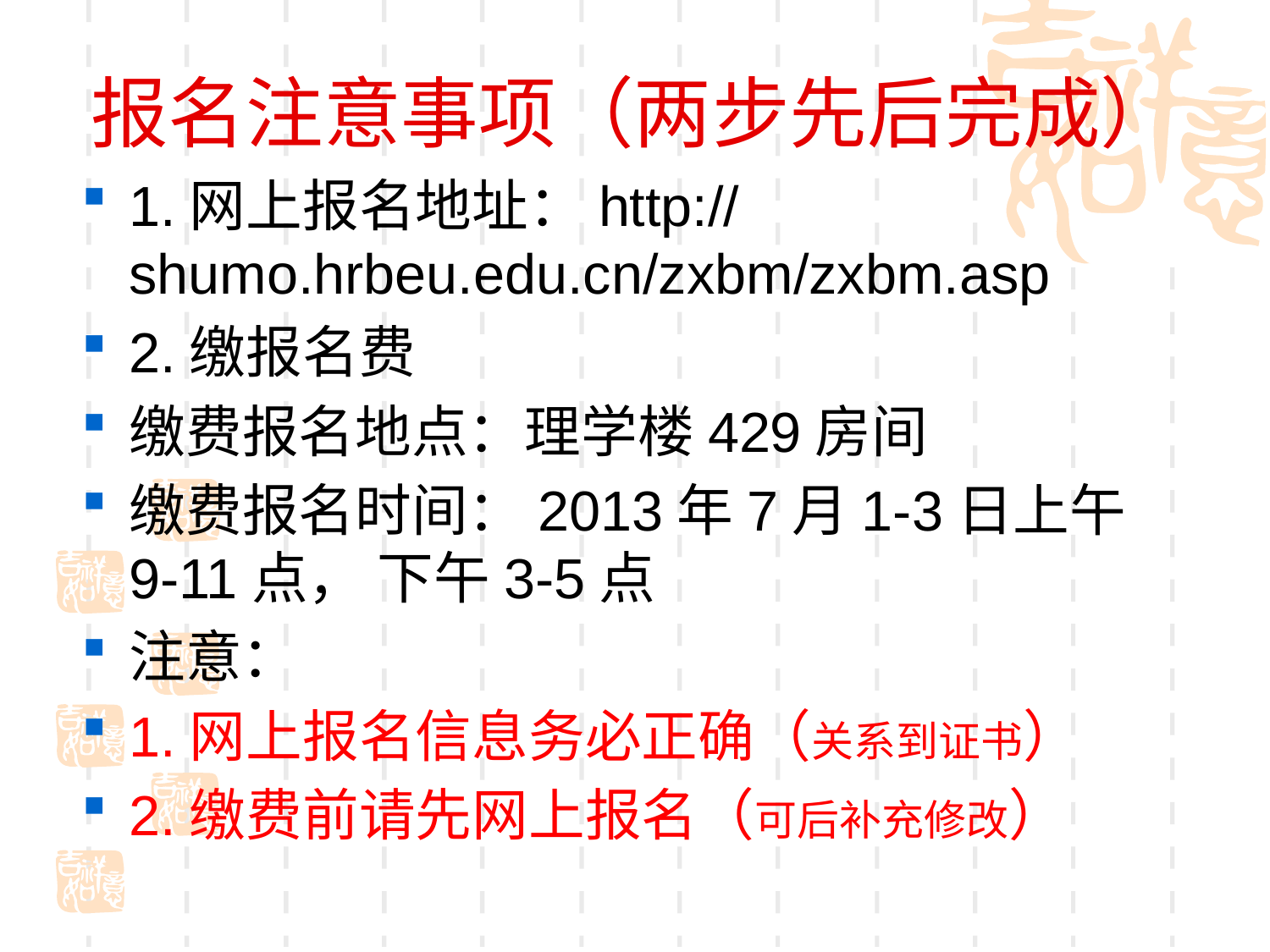

# 报名注意事项（两步先后完成）
1.网上报名地址：http://shumo.hrbeu.edu.cn/zxbm/zxbm.asp
2.缴报名费
缴费报名地点：理学楼429房间
缴费报名时间：2013年7月1-3日上午9-11点， 下午3-5点
注意：
1.网上报名信息务必正确（关系到证书）
2.缴费前请先网上报名（可后补充修改）